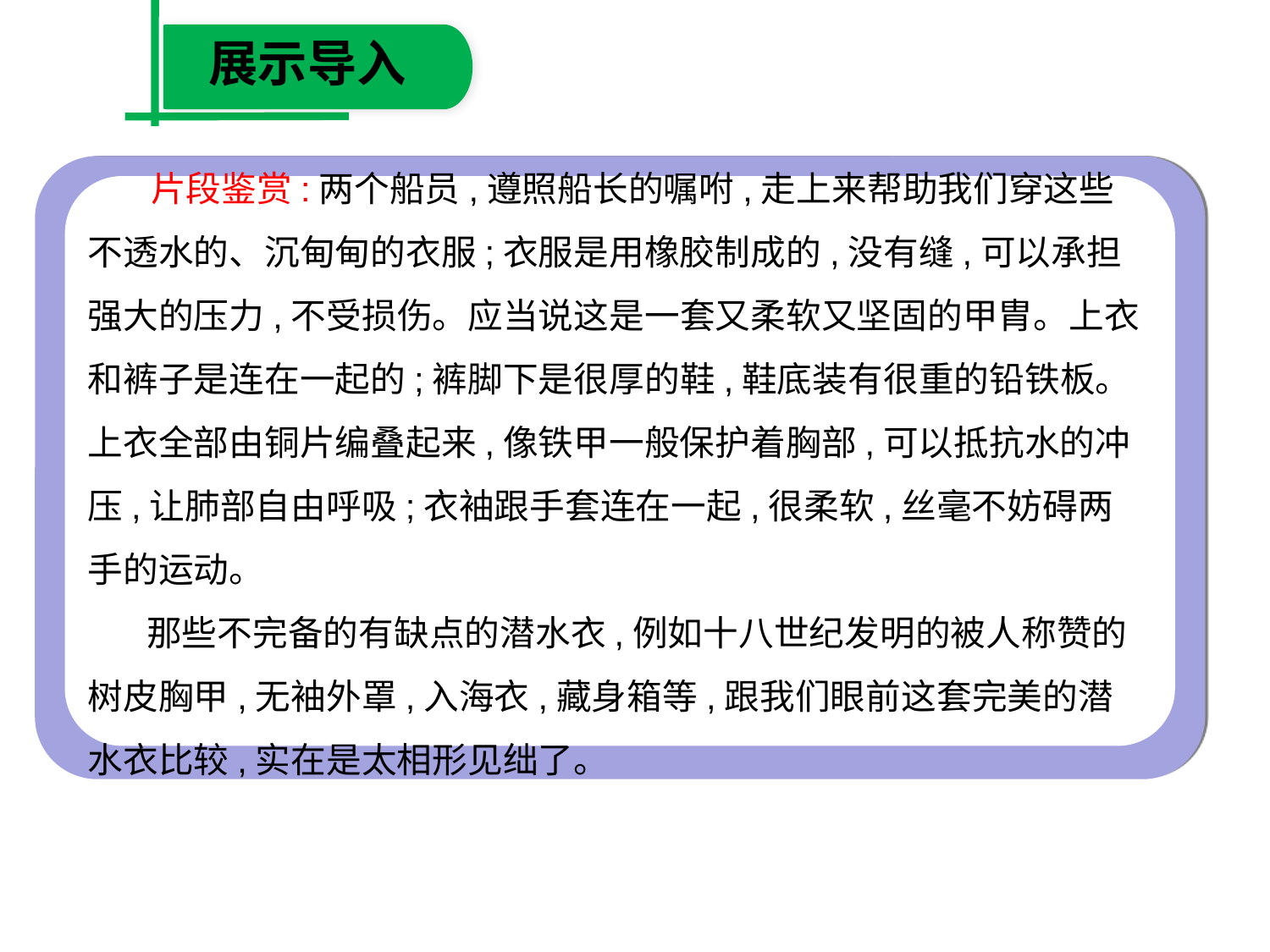

展示导入

       片段鉴赏:两个船员,遵照船长的嘱咐,走上来帮助我们穿这些不透水的、沉甸甸的衣服;衣服是用橡胶制成的,没有缝,可以承担强大的压力,不受损伤。应当说这是一套又柔软又坚固的甲胄。上衣和裤子是连在一起的;裤脚下是很厚的鞋,鞋底装有很重的铅铁板。上衣全部由铜片编叠起来,像铁甲一般保护着胸部,可以抵抗水的冲压,让肺部自由呼吸;衣袖跟手套连在一起,很柔软,丝毫不妨碍两手的运动。
　   那些不完备的有缺点的潜水衣,例如十八世纪发明的被人称赞的树皮胸甲,无袖外罩,入海衣,藏身箱等,跟我们眼前这套完美的潜水衣比较,实在是太相形见绌了。